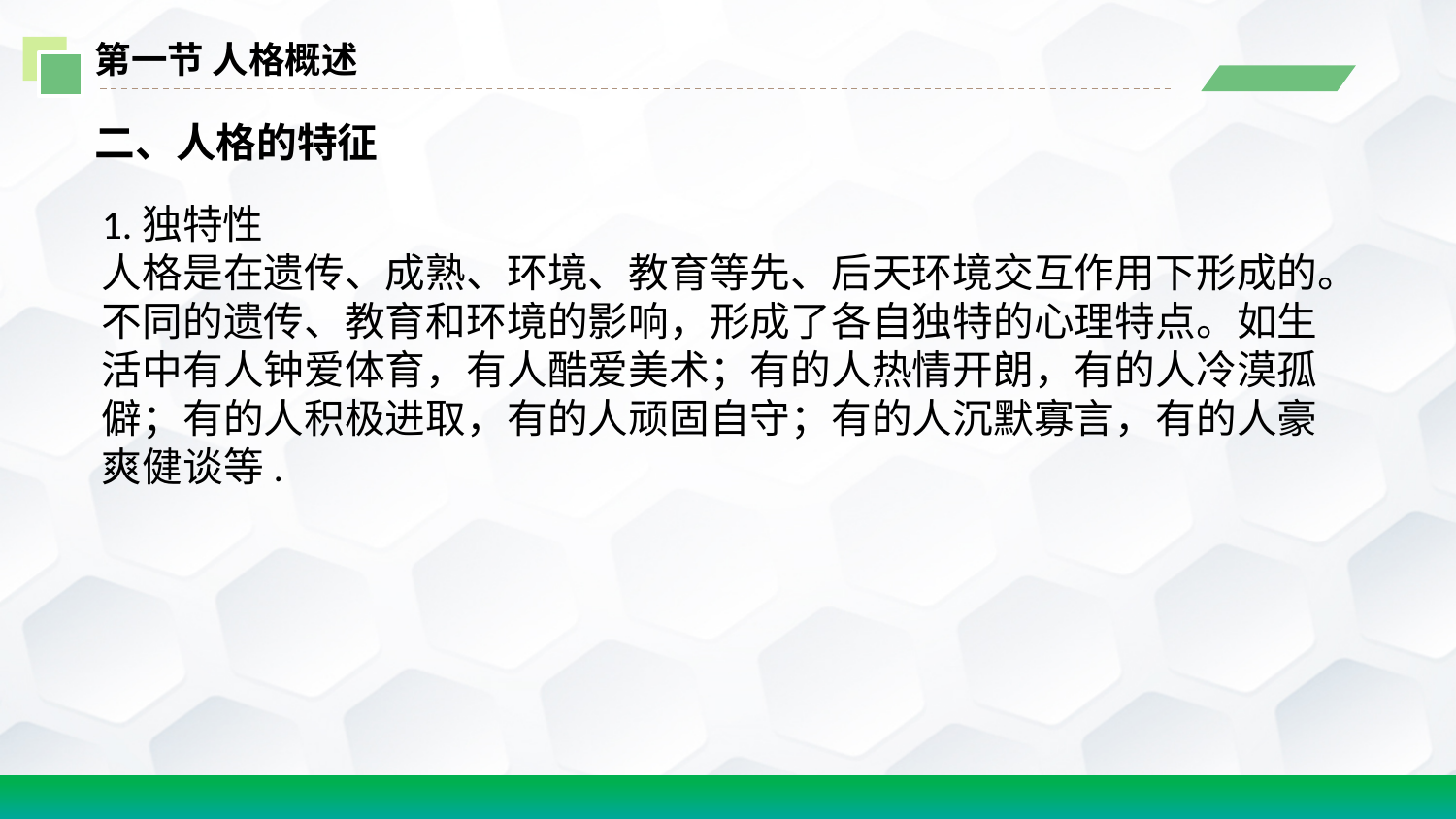

第一节 人格概述
二、人格的特征
1.独特性
人格是在遗传、成熟、环境、教育等先、后天环境交互作用下形成的。不同的遗传、教育和环境的影响，形成了各自独特的心理特点。如生活中有人钟爱体育，有人酷爱美术；有的人热情开朗，有的人冷漠孤僻；有的人积极进取，有的人顽固自守；有的人沉默寡言，有的人豪爽健谈等.